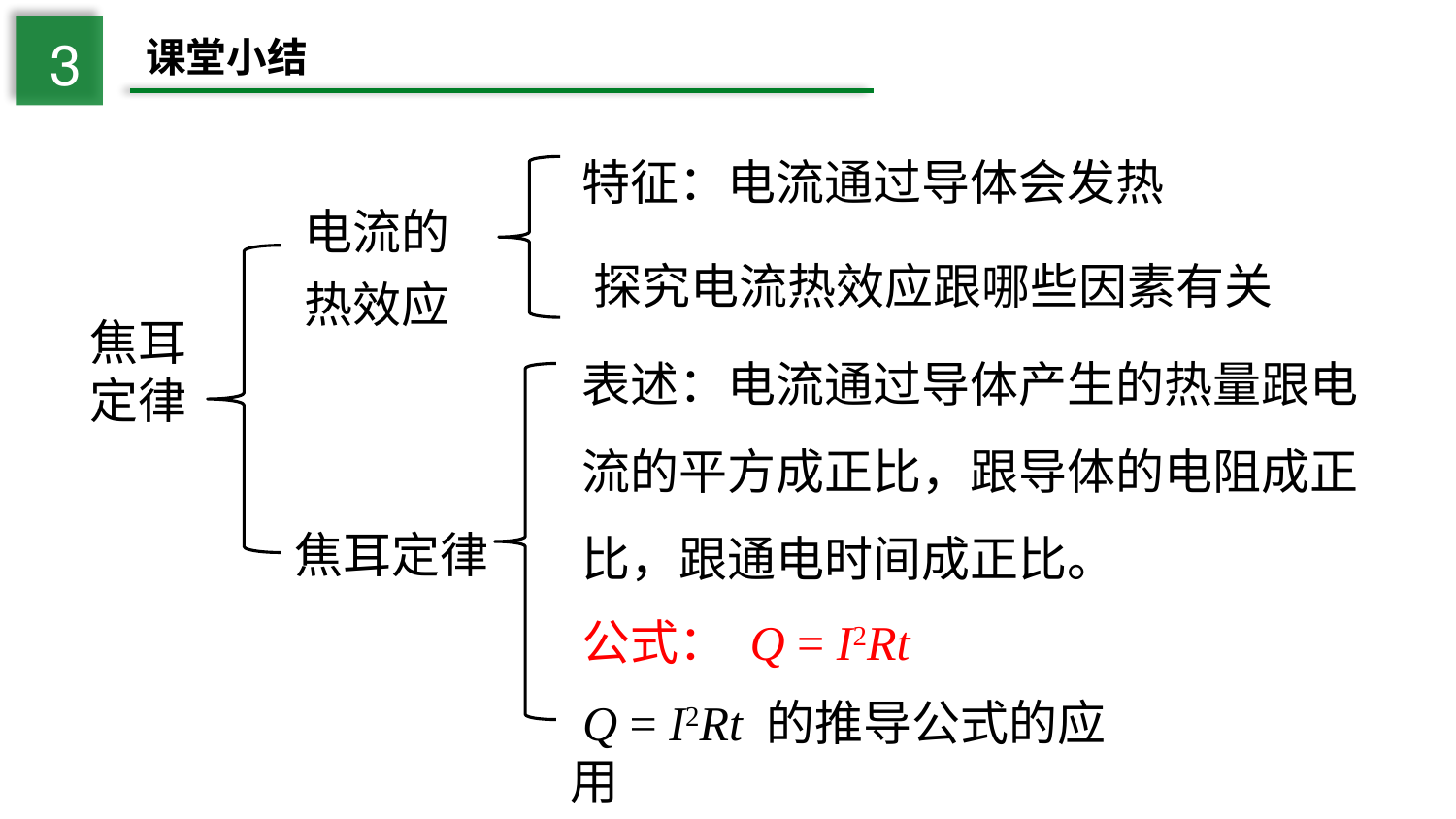

3
课堂小结
特征：电流通过导体会发热

电流的热效应

探究电流热效应跟哪些因素有关
焦耳定律
表述：电流通过导体产生的热量跟电流的平方成正比，跟导体的电阻成正比，跟通电时间成正比。

焦耳定律
公式： Q = I2Rt
 Q = I2Rt 的推导公式的应用